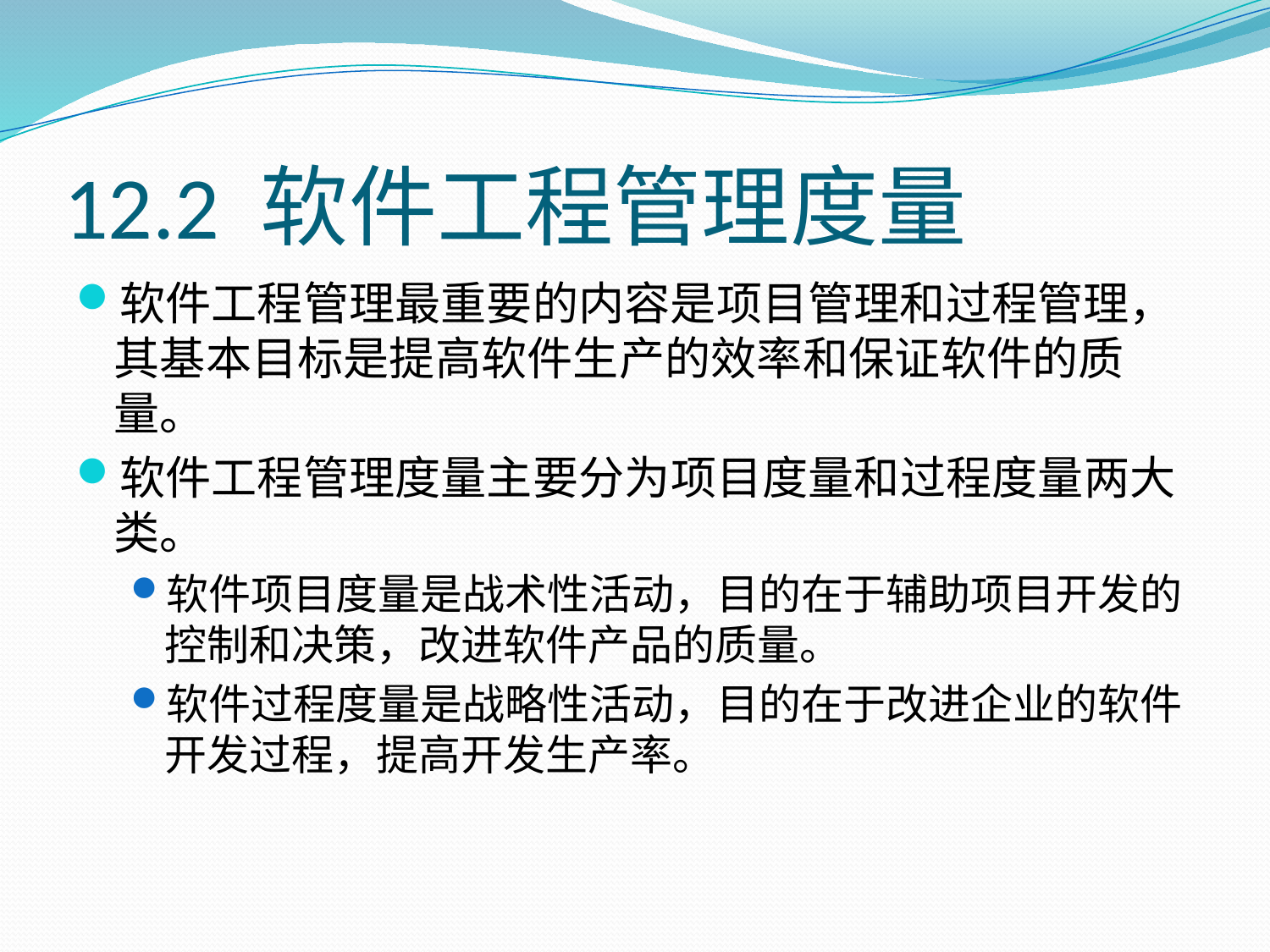

# 12.2 软件工程管理度量
软件工程管理最重要的内容是项目管理和过程管理，其基本目标是提高软件生产的效率和保证软件的质量。
软件工程管理度量主要分为项目度量和过程度量两大类。
软件项目度量是战术性活动，目的在于辅助项目开发的控制和决策，改进软件产品的质量。
软件过程度量是战略性活动，目的在于改进企业的软件开发过程，提高开发生产率。